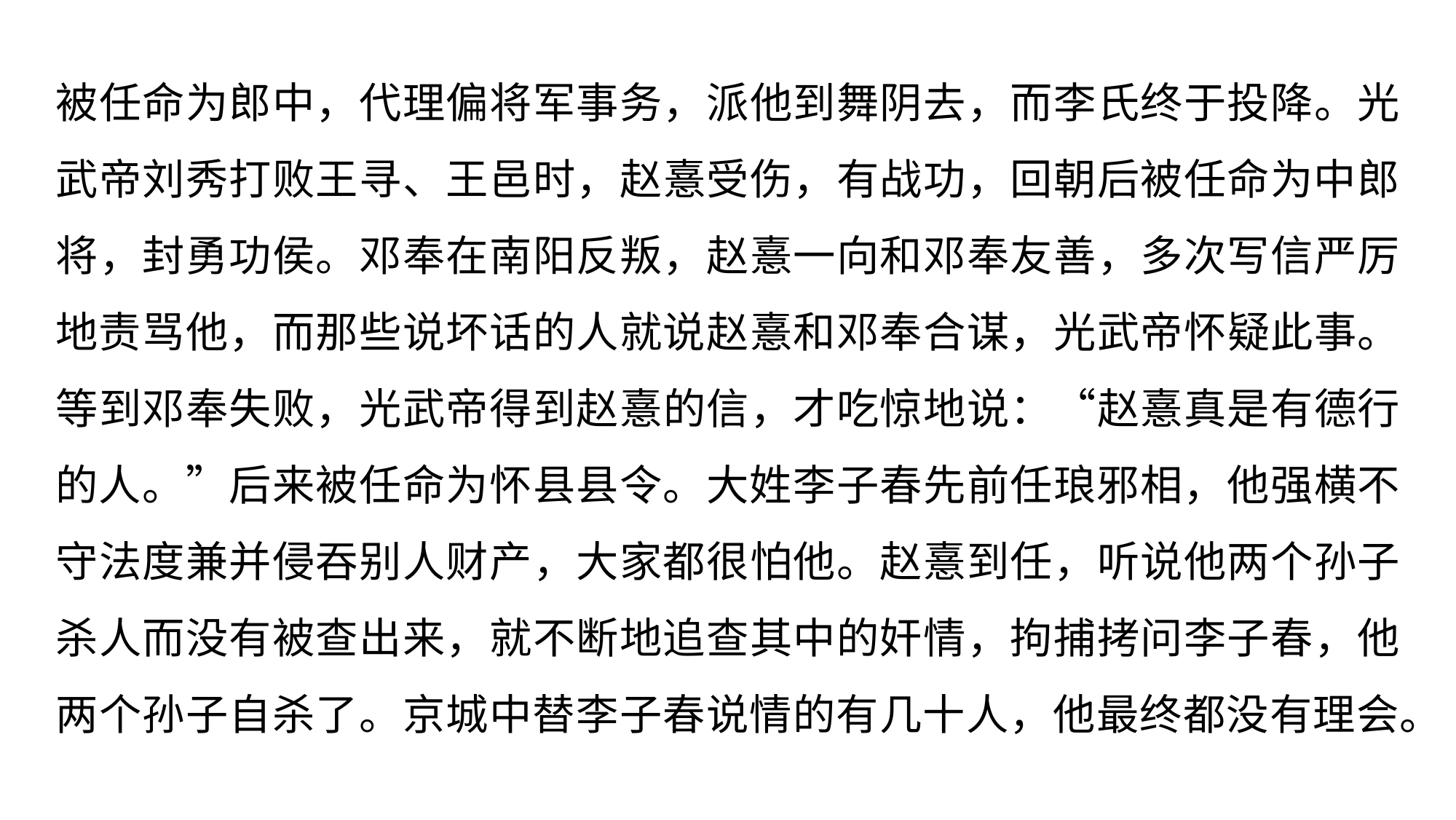

被任命为郎中，代理偏将军事务，派他到舞阴去，而李氏终于投降。光武帝刘秀打败王寻、王邑时，赵憙受伤，有战功，回朝后被任命为中郎将，封勇功侯。邓奉在南阳反叛，赵憙一向和邓奉友善，多次写信严厉地责骂他，而那些说坏话的人就说赵憙和邓奉合谋，光武帝怀疑此事。等到邓奉失败，光武帝得到赵憙的信，才吃惊地说：“赵憙真是有德行的人。”后来被任命为怀县县令。大姓李子春先前任琅邪相，他强横不守法度兼并侵吞别人财产，大家都很怕他。赵憙到任，听说他两个孙子杀人而没有被查出来，就不断地追查其中的奸情，拘捕拷问李子春，他两个孙子自杀了。京城中替李子春说情的有几十人，他最终都没有理会。